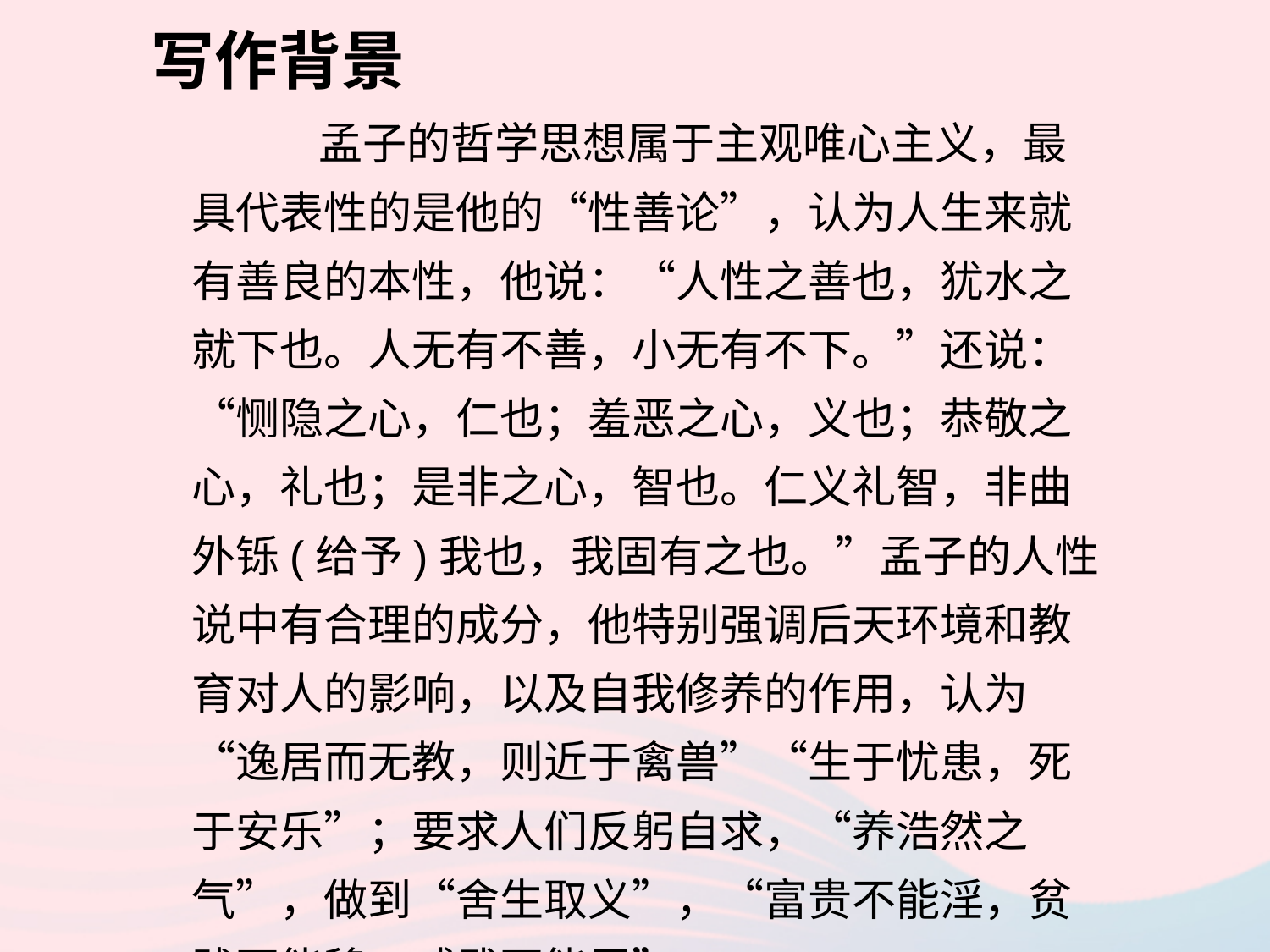

写作背景
	孟子的哲学思想属于主观唯心主义，最具代表性的是他的“性善论”，认为人生来就有善良的本性，他说：“人性之善也，犹水之就下也。人无有不善，小无有不下。”还说：“恻隐之心，仁也；羞恶之心，义也；恭敬之心，礼也；是非之心，智也。仁义礼智，非曲外铄(给予)我也，我固有之也。”孟子的人性说中有合理的成分，他特别强调后天环境和教育对人的影响，以及自我修养的作用，认为“逸居而无教，则近于禽兽”“生于忧患，死于安乐”；要求人们反躬自求，“养浩然之气”，做到“舍生取义”，“富贵不能淫，贫贱不能移，威武不能屈”。